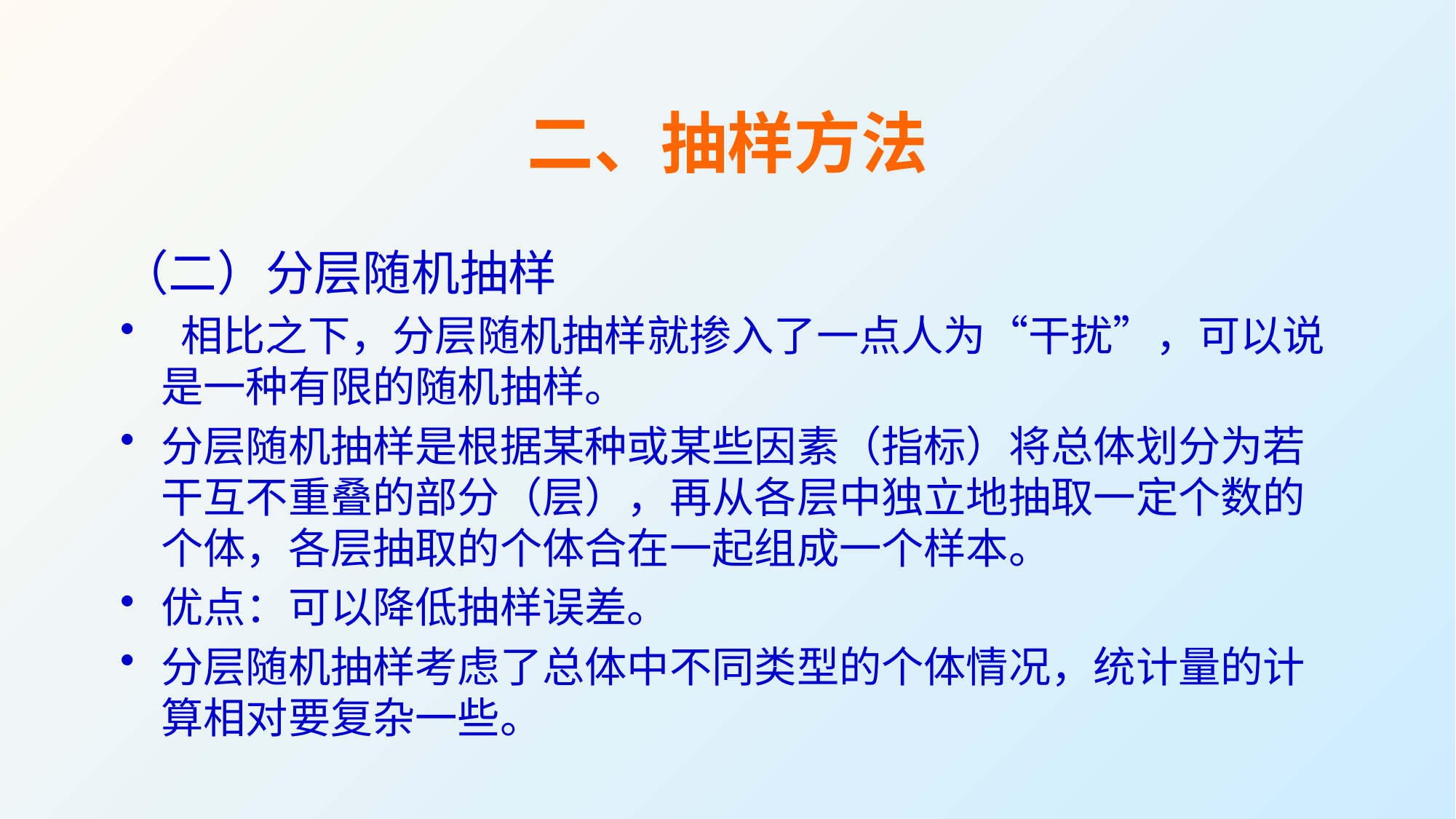

# 二、抽样方法
（二）分层随机抽样
 相比之下，分层随机抽样就掺入了一点人为“干扰”，可以说是一种有限的随机抽样。
分层随机抽样是根据某种或某些因素（指标）将总体划分为若干互不重叠的部分（层），再从各层中独立地抽取一定个数的个体，各层抽取的个体合在一起组成一个样本。
优点：可以降低抽样误差。
分层随机抽样考虑了总体中不同类型的个体情况，统计量的计算相对要复杂一些。